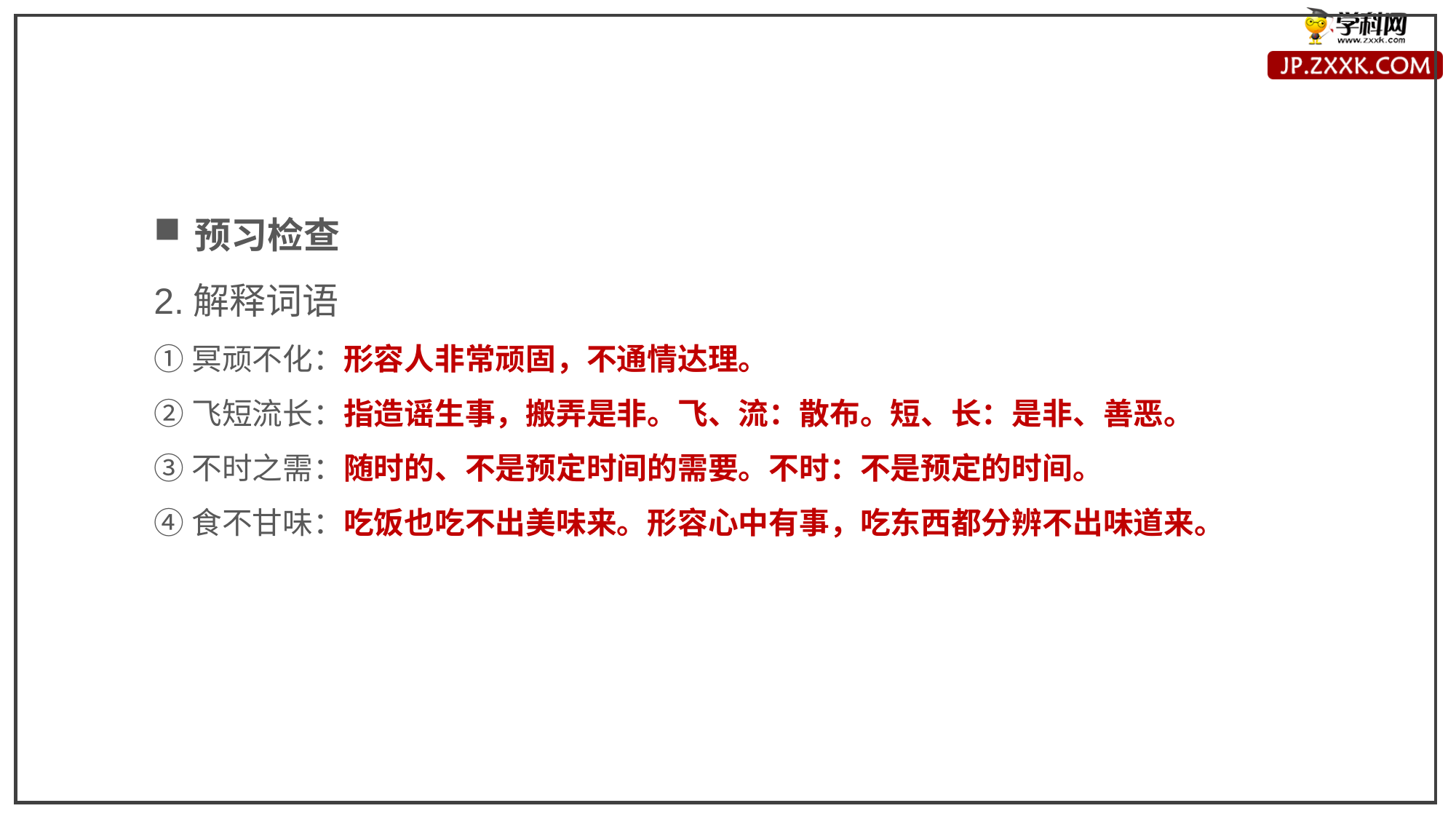

预习检查
2.解释词语
①冥顽不化：形容人非常顽固，不通情达理。
②飞短流长：指造谣生事，搬弄是非。飞、流：散布。短、长：是非、善恶。
③不时之需：随时的、不是预定时间的需要。不时：不是预定的时间。
④食不甘味：吃饭也吃不出美味来。形容心中有事，吃东西都分辨不出味道来。